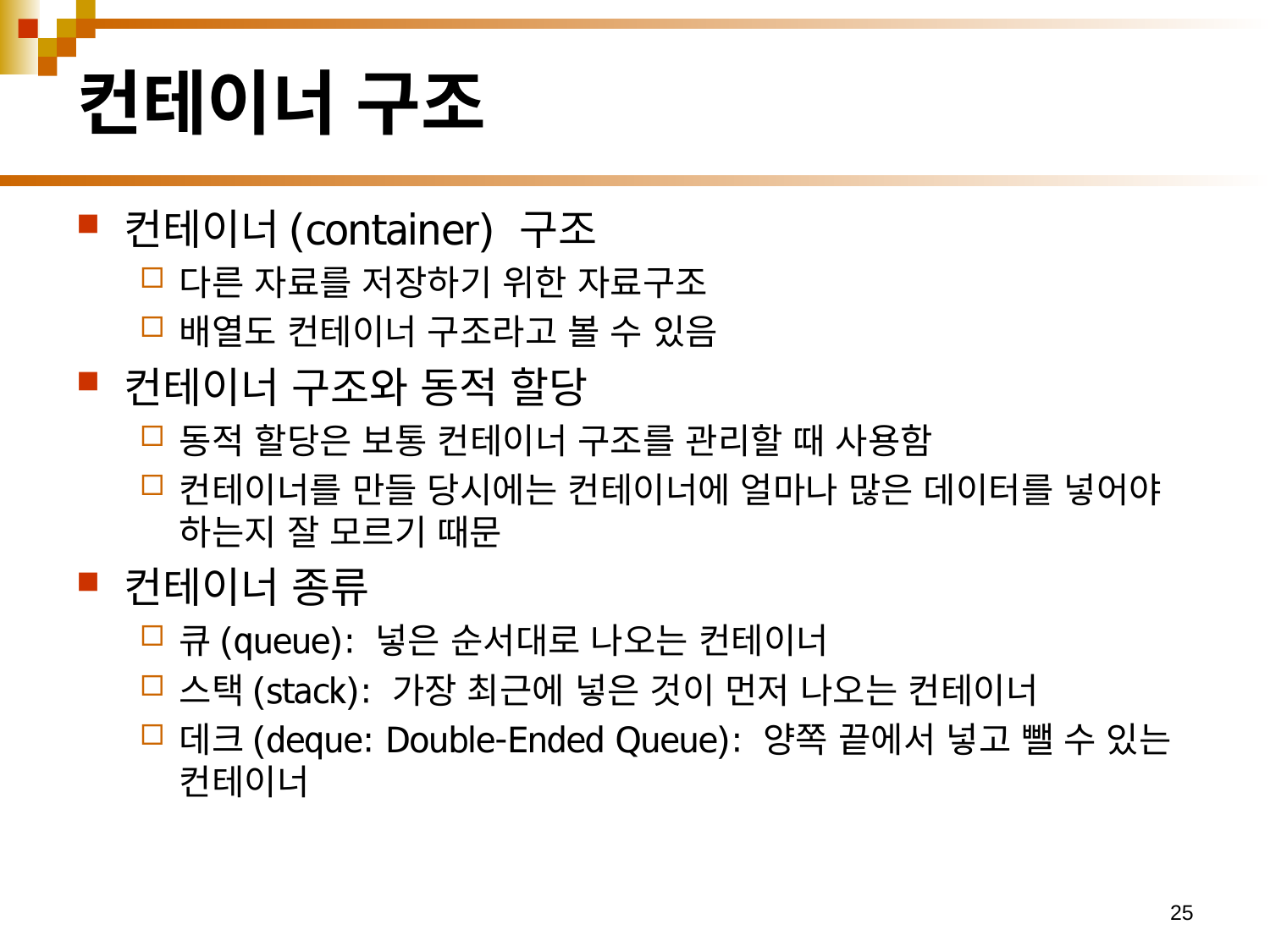

# 컨테이너 구조
컨테이너(container) 구조
다른 자료를 저장하기 위한 자료구조
배열도 컨테이너 구조라고 볼 수 있음
컨테이너 구조와 동적 할당
동적 할당은 보통 컨테이너 구조를 관리할 때 사용함
컨테이너를 만들 당시에는 컨테이너에 얼마나 많은 데이터를 넣어야 하는지 잘 모르기 때문
컨테이너 종류
큐(queue): 넣은 순서대로 나오는 컨테이너
스택(stack): 가장 최근에 넣은 것이 먼저 나오는 컨테이너
데크(deque: Double-Ended Queue): 양쪽 끝에서 넣고 뺄 수 있는 컨테이너
25